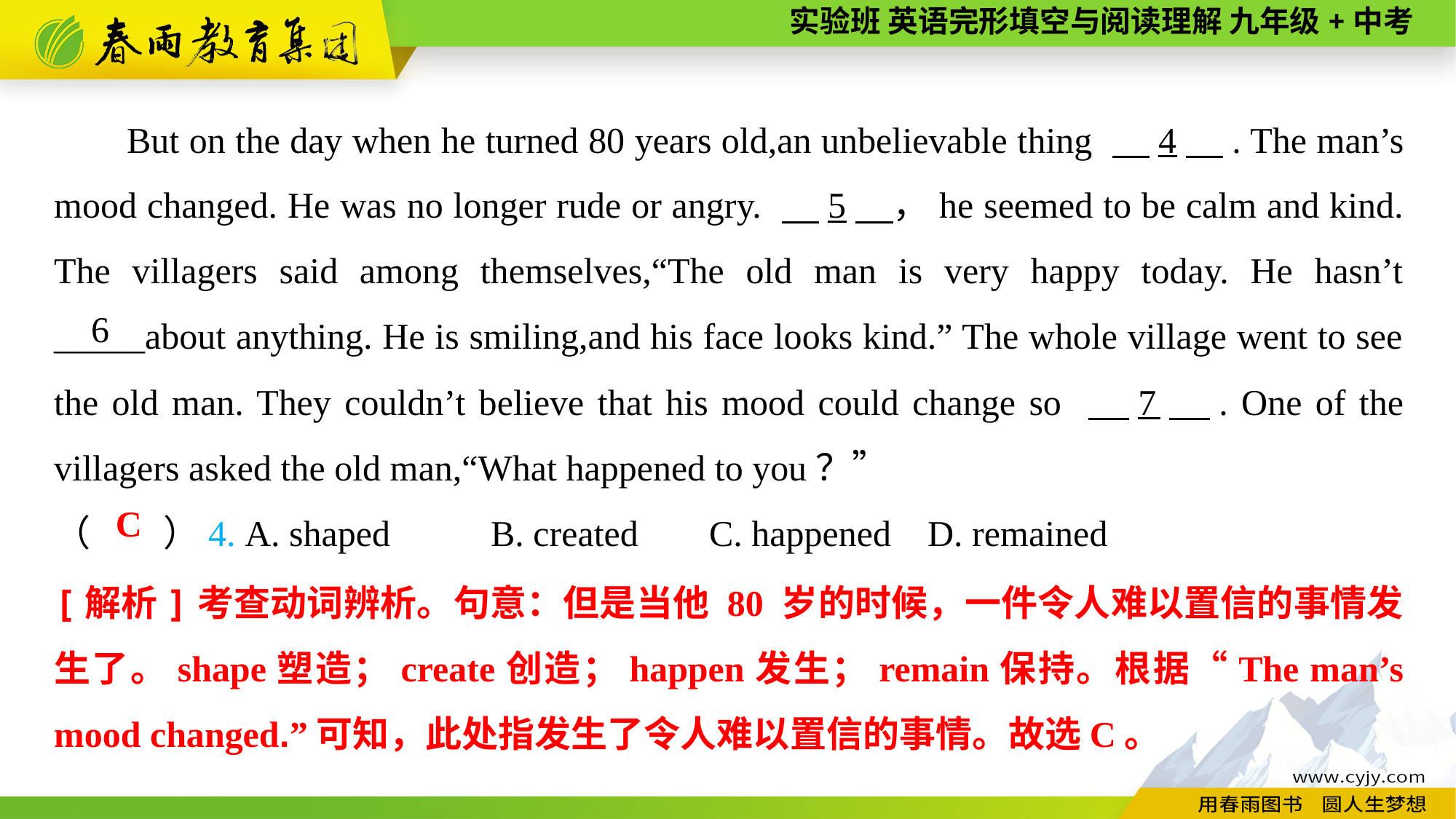

But on the day when he turned 80 years old,an unbelievable thing 　4　. The man’s mood changed. He was no longer rude or angry. 　5　，he seemed to be calm and kind. The villagers said among themselves,“The old man is very happy today. He hasn’t _____about anything. He is smiling,and his face looks kind.” The whole village went to see the old man. They couldn’t believe that his mood could change so 　7　. One of the villagers asked the old man,“What happened to you？”
6
（　　）4. A. shaped	B. created	C. happened	D. remained
C
[解析]考查动词辨析。句意：但是当他 80 岁的时候，一件令人难以置信的事情发生了。shape塑造；create创造；happen发生；remain保持。根据“The man’s mood changed.”可知，此处指发生了令人难以置信的事情。故选C。